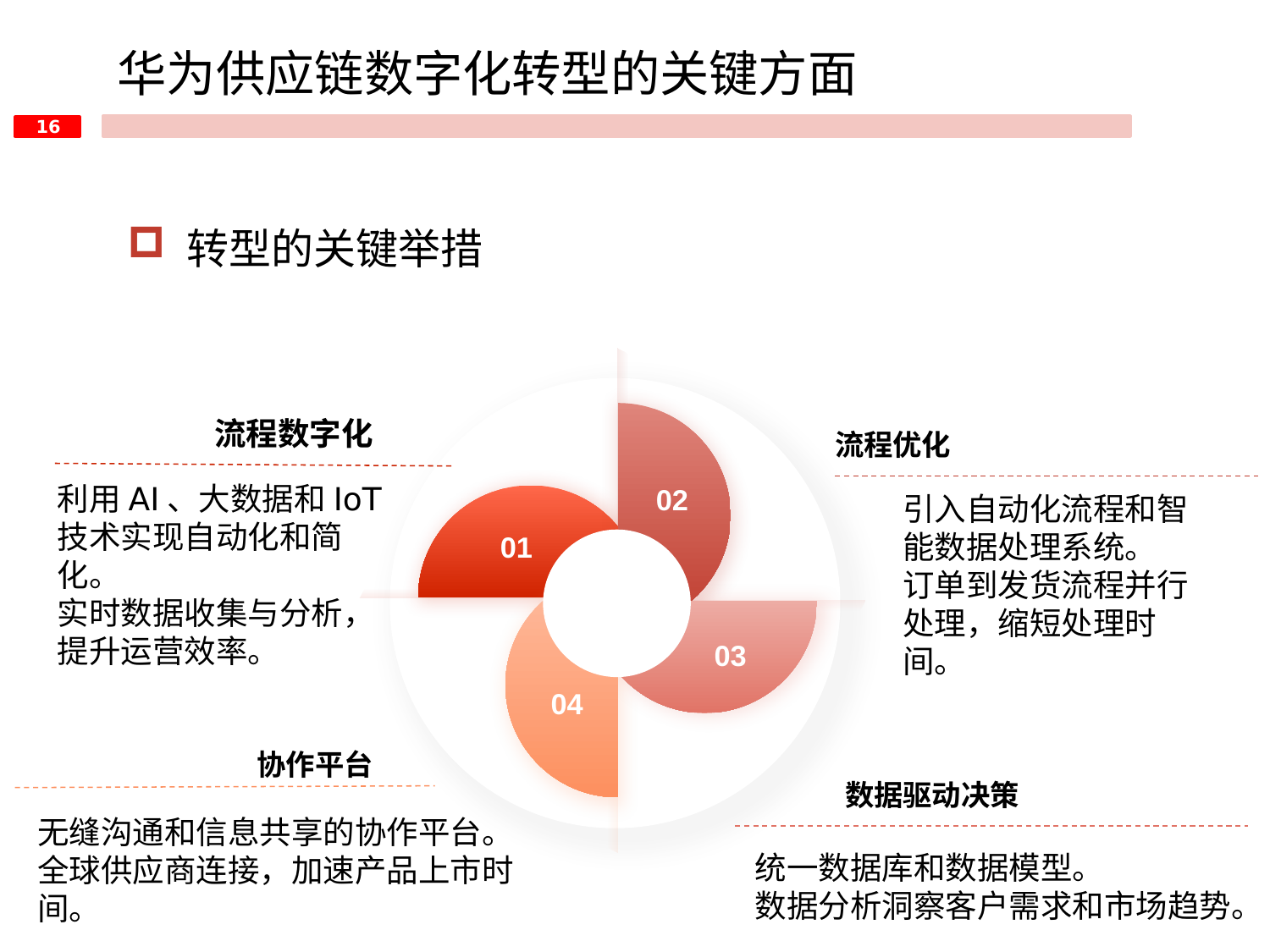

华为供应链数字化转型的关键方面

16
 转型的关键举措

流程数字化
流程优化
02

利用AI、大数据和IoT技术实现自动化和简化。
实时数据收集与分析，提升运营效率。
引入自动化流程和智能数据处理系统。
订单到发货流程并行处理，缩短处理时间。
01

04

03
协作平台
数据驱动决策
无缝沟通和信息共享的协作平台。
全球供应商连接，加速产品上市时间。
统一数据库和数据模型。
数据分析洞察客户需求和市场趋势。